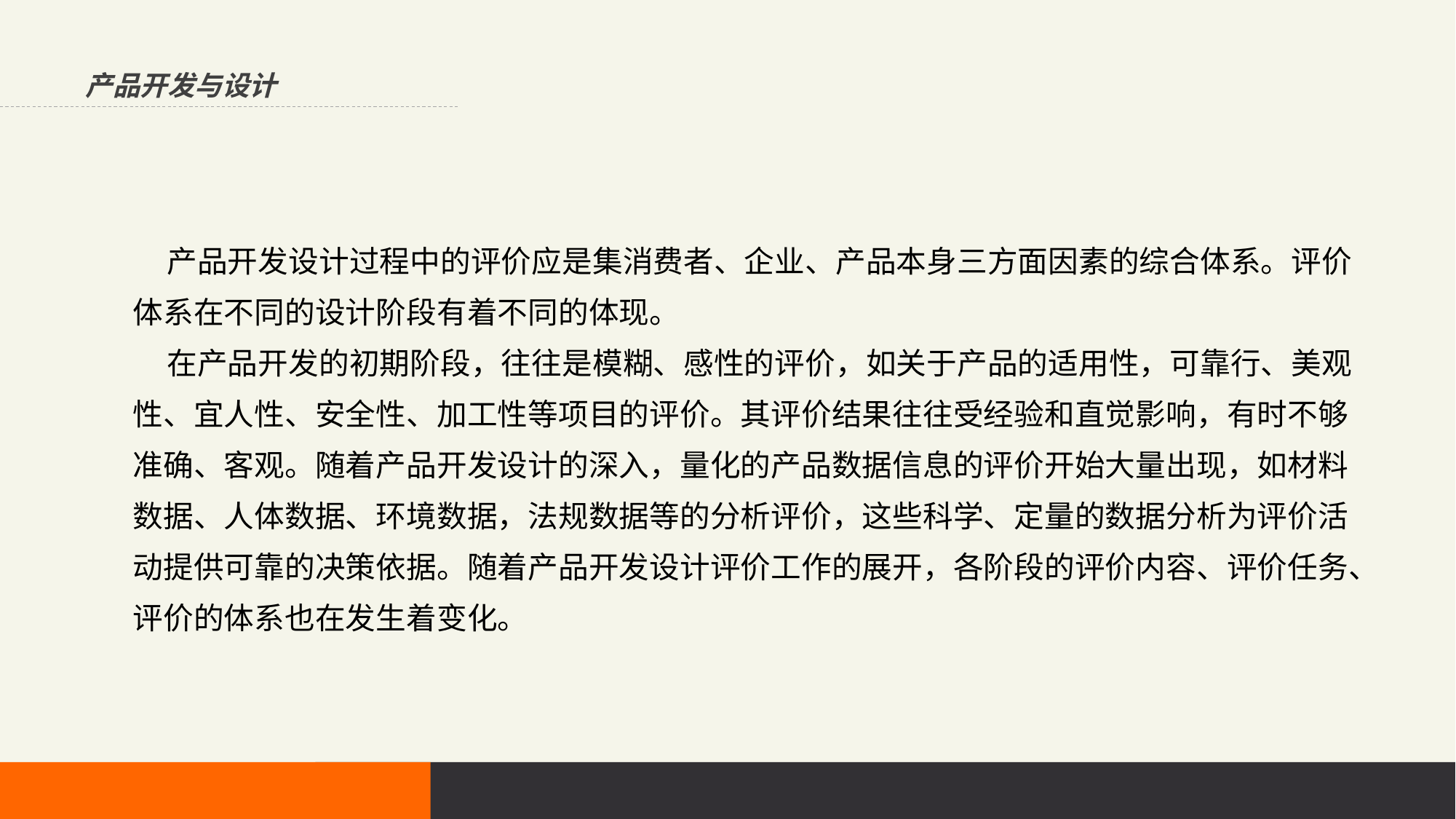

产品开发与设计

    产品开发设计过程中的评价应是集消费者、企业、产品本身三方面因素的综合体系。评价体系在不同的设计阶段有着不同的体现。
    在产品开发的初期阶段，往往是模糊、感性的评价，如关于产品的适用性，可靠行、美观性、宜人性、安全性、加工性等项目的评价。其评价结果往往受经验和直觉影响，有时不够准确、客观。随着产品开发设计的深入，量化的产品数据信息的评价开始大量出现，如材料数据、人体数据、环境数据，法规数据等的分析评价，这些科学、定量的数据分析为评价活动提供可靠的决策依据。随着产品开发设计评价工作的展开，各阶段的评价内容、评价任务、评价的体系也在发生着变化。